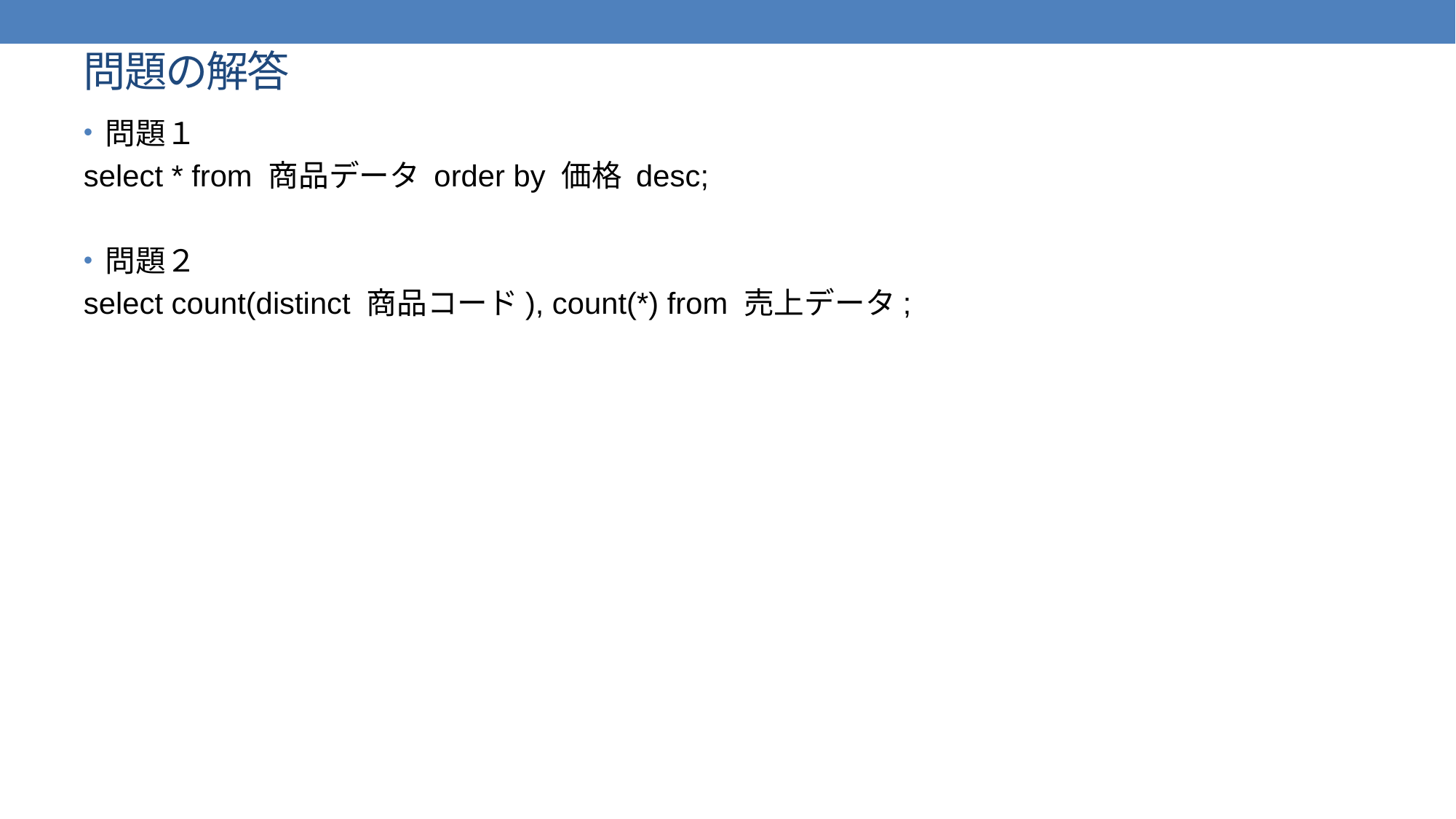

# 問題の解答
問題１
select * from 商品データ order by 価格 desc;

問題２
select count(distinct 商品コード), count(*) from 売上データ;